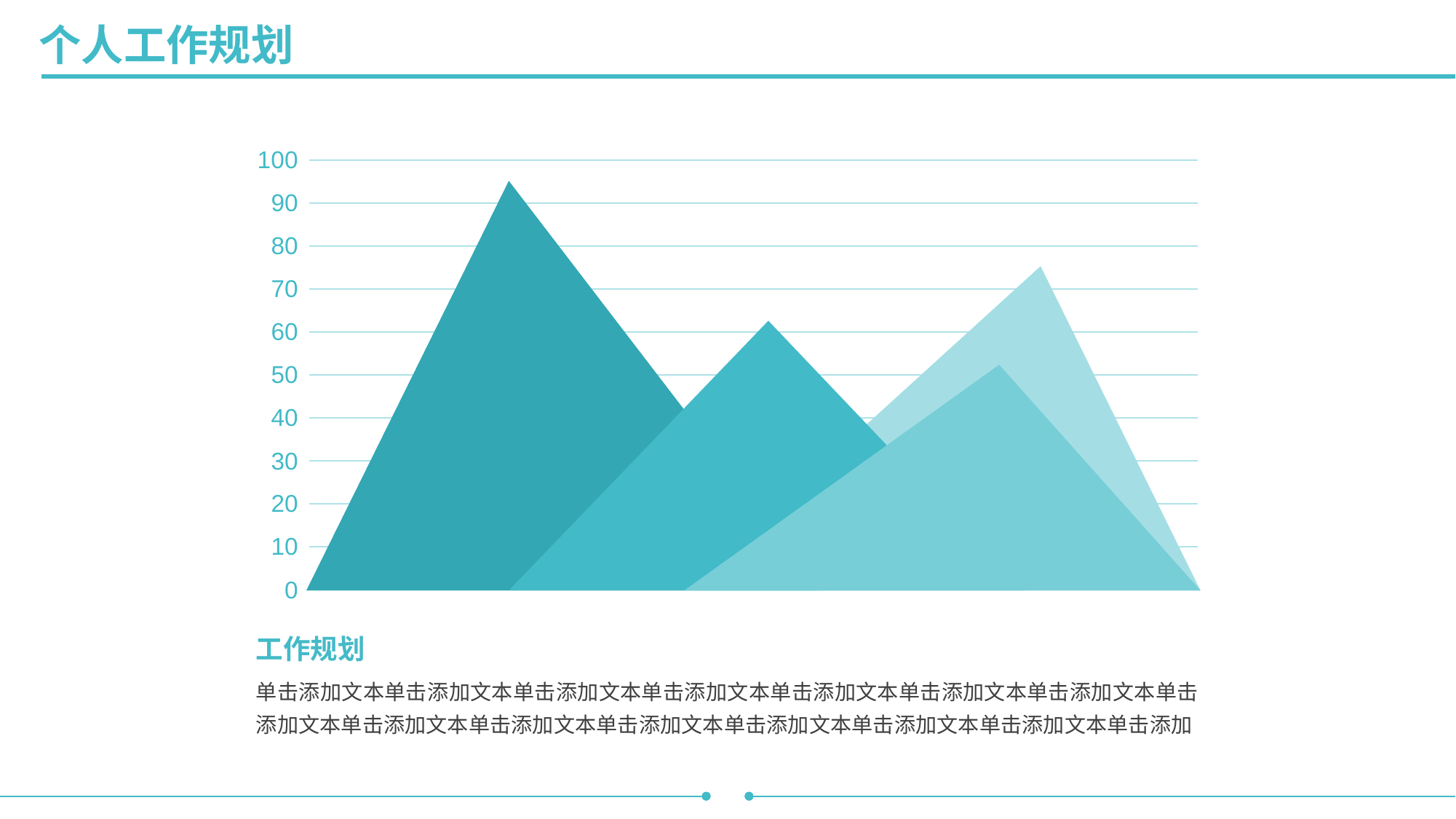

个人工作规划

### Chart

| Category | 列1 |
|---|---|
| 37261 | None |
| 37262 | None |
| 37263 | None |
| 37264 | None |
| 37265 | None |

工作规划
单击添加文本单击添加文本单击添加文本单击添加文本单击添加文本单击添加文本单击添加文本单击添加文本单击添加文本单击添加文本单击添加文本单击添加文本单击添加文本单击添加文本单击添加